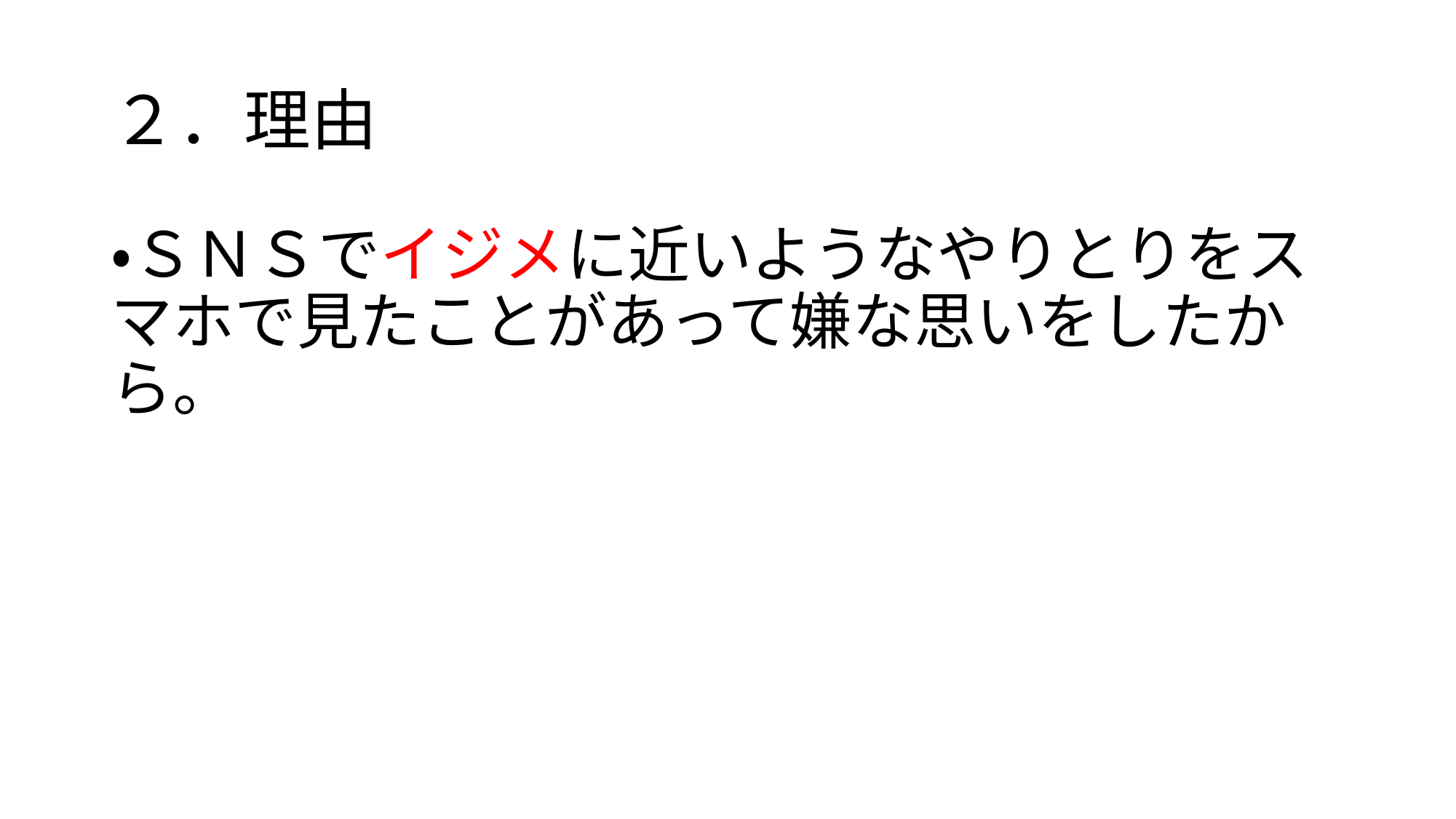

# ２．理由
・ＳＮＳでイジメに近いようなやりとりをスマホで見たことがあって嫌な思いをしたから。